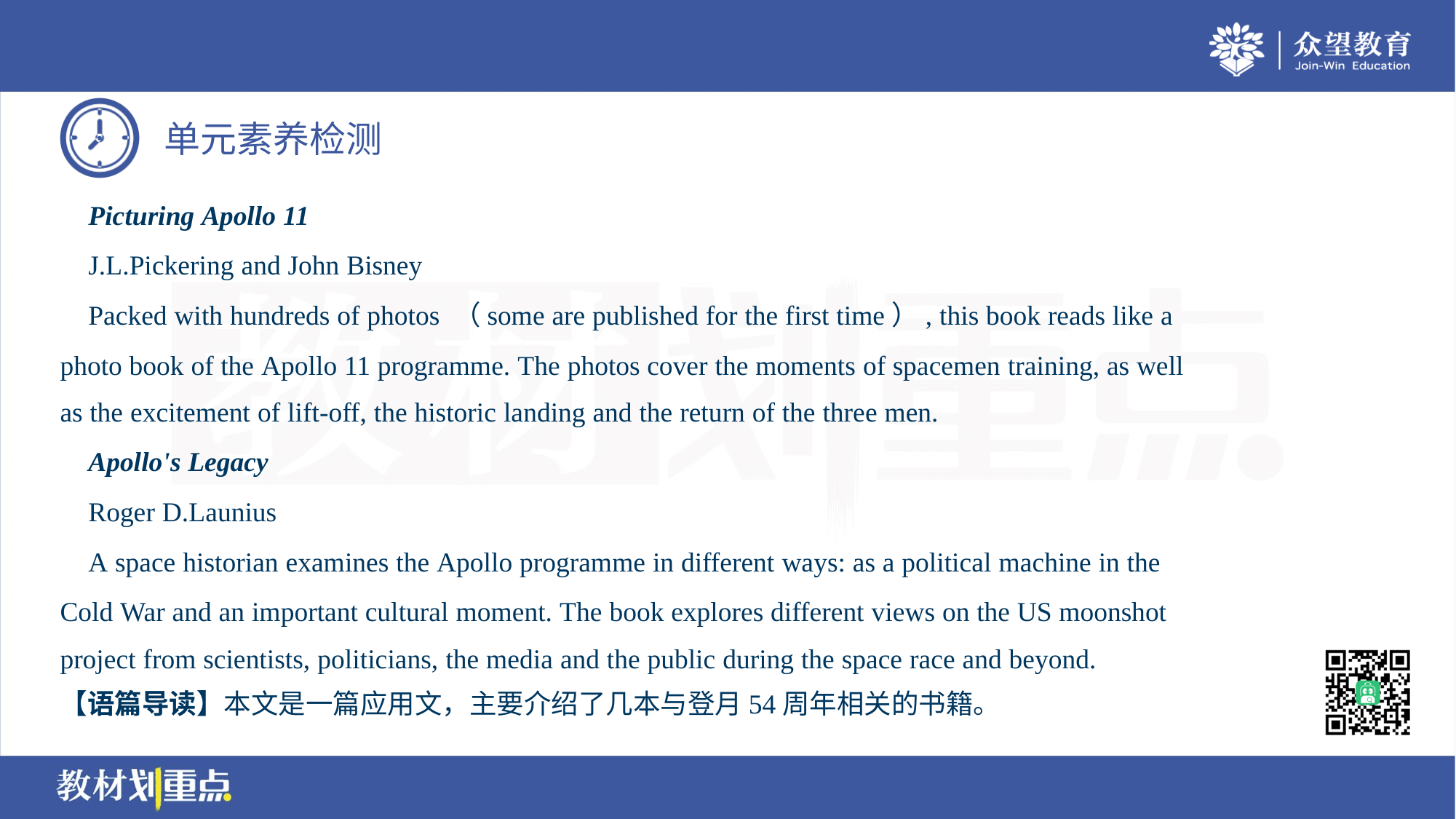

Picturing Apollo 11
    J.L.Pickering and John Bisney
    Packed with hundreds of photos （some are published for the first time）, this book reads like a
photo book of the Apollo 11 programme. The photos cover the moments of spacemen training, as well
as the excitement of lift-off, the historic landing and the return of the three men.
    Apollo's Legacy
    Roger D.Launius
    A space historian examines the Apollo programme in different ways: as a political machine in the
Cold War and an important cultural moment. The book explores different views on the US moonshot
project from scientists, politicians, the media and the public during the space race and beyond.
【语篇导读】本文是一篇应用文，主要介绍了几本与登月54周年相关的书籍。